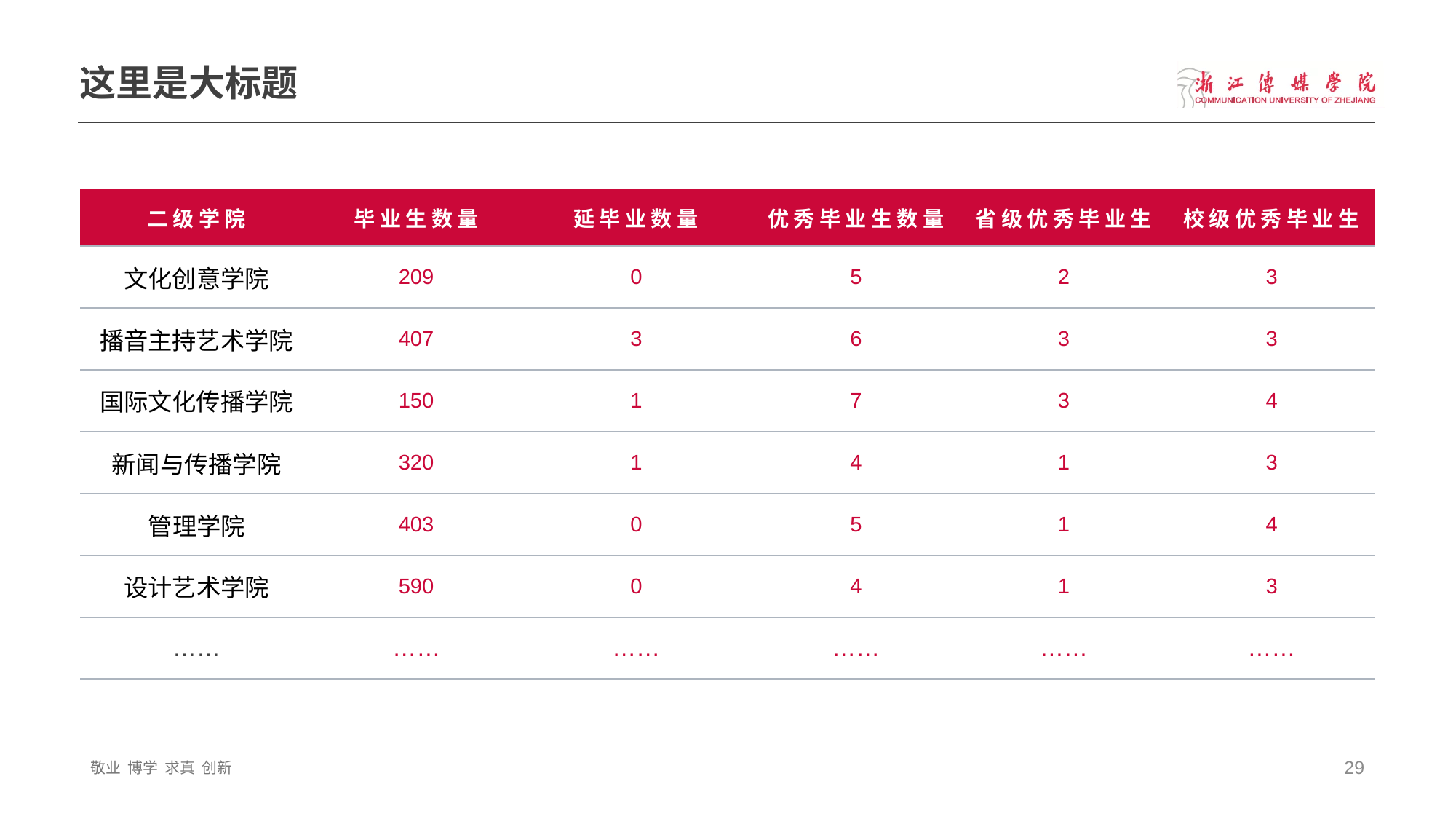

# 这里是大标题
| 二级学院 | 毕业生数量 | 延毕业数量 | 优秀毕业生数量 | 省级优秀毕业生 | 校级优秀毕业生 |
| --- | --- | --- | --- | --- | --- |
| 文化创意学院 | 209 | 0 | 5 | 2 | 3 |
| 播音主持艺术学院 | 407 | 3 | 6 | 3 | 3 |
| 国际文化传播学院 | 150 | 1 | 7 | 3 | 4 |
| 新闻与传播学院 | 320 | 1 | 4 | 1 | 3 |
| 管理学院 | 403 | 0 | 5 | 1 | 4 |
| 设计艺术学院 | 590 | 0 | 4 | 1 | 3 |
| …… | …… | …… | …… | …… | …… |
敬业  博学  求真  创新
29